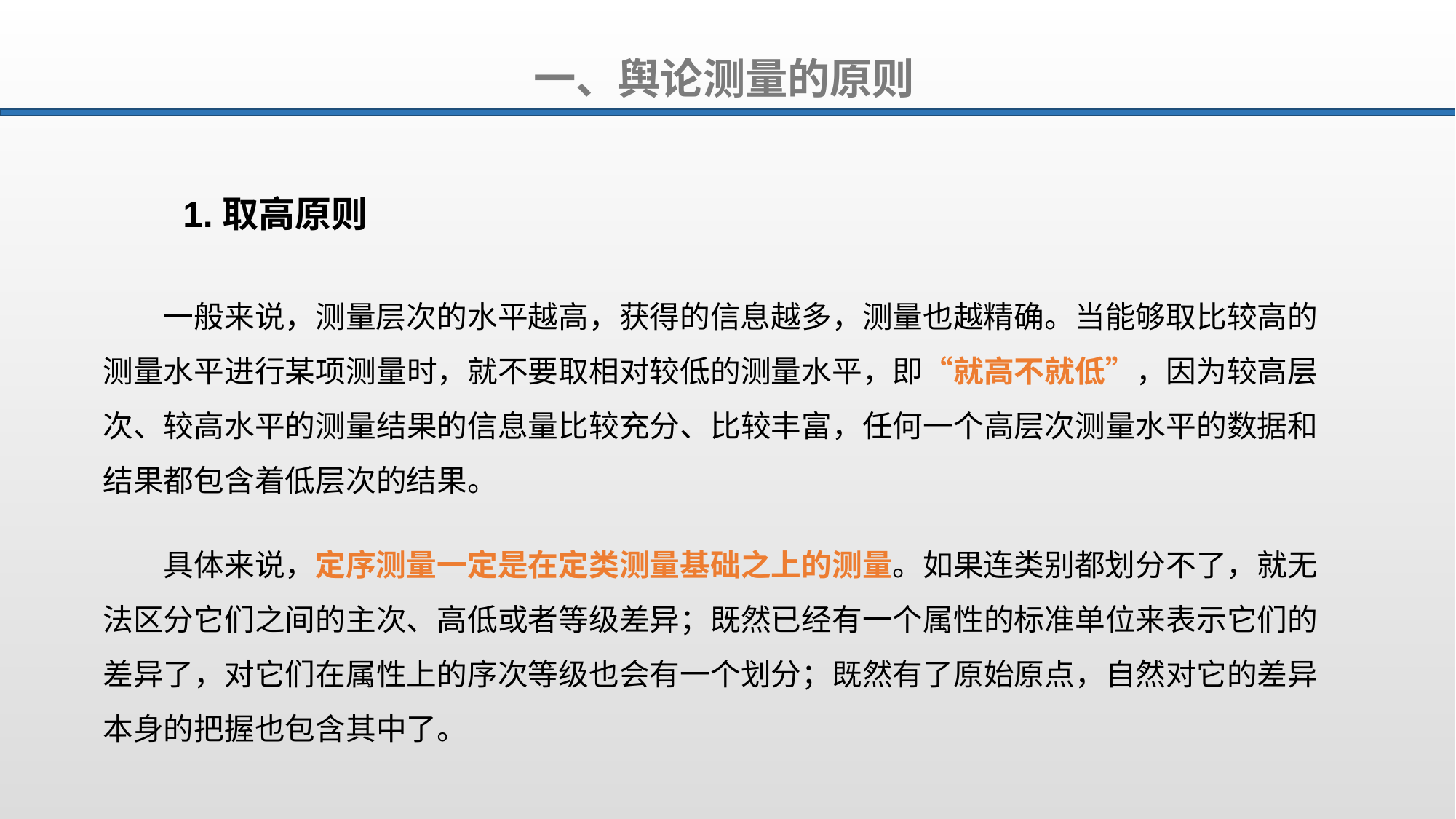

一、舆论测量的原则

1.取高原则
一般来说，测量层次的水平越高，获得的信息越多，测量也越精确。当能够取比较高的测量水平进行某项测量时，就不要取相对较低的测量水平，即“就高不就低”，因为较高层次、较高水平的测量结果的信息量比较充分、比较丰富，任何一个高层次测量水平的数据和结果都包含着低层次的结果。
具体来说，定序测量一定是在定类测量基础之上的测量。如果连类别都划分不了，就无法区分它们之间的主次、高低或者等级差异；既然已经有一个属性的标准单位来表示它们的差异了，对它们在属性上的序次等级也会有一个划分；既然有了原始原点，自然对它的差异本身的把握也包含其中了。